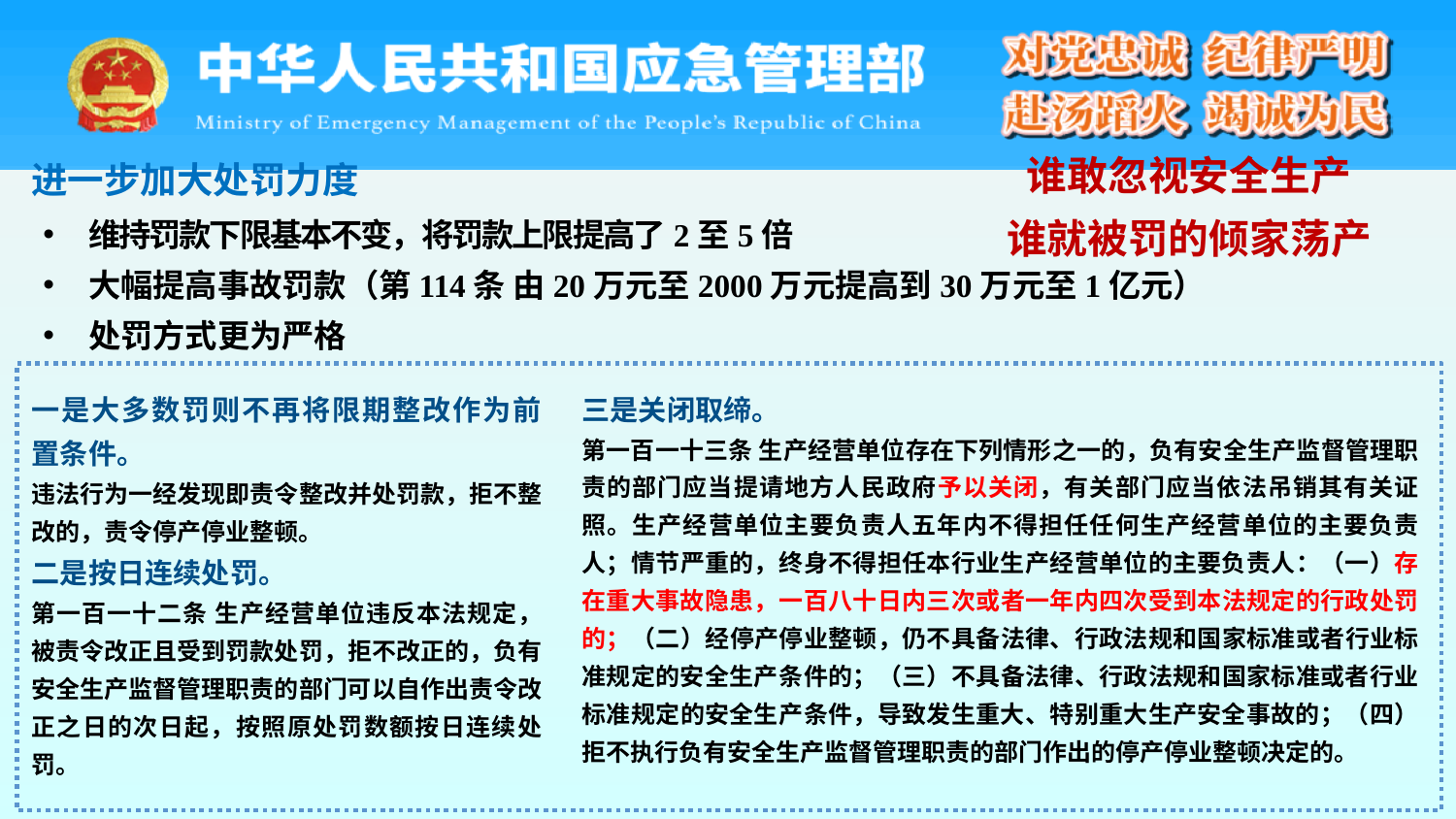

谁敢忽视安全生产
谁就被罚的倾家荡产
进一步加大处罚力度
维持罚款下限基本不变，将罚款上限提高了2至5倍
大幅提高事故罚款（第114条 由20万元至2000万元提高到30万元至1亿元）
处罚方式更为严格

一是大多数罚则不再将限期整改作为前置条件。
违法行为一经发现即责令整改并处罚款，拒不整改的，责令停产停业整顿。
二是按日连续处罚。
第一百一十二条 生产经营单位违反本法规定，被责令改正且受到罚款处罚，拒不改正的，负有安全生产监督管理职责的部门可以自作出责令改正之日的次日起，按照原处罚数额按日连续处罚。
三是关闭取缔。
第一百一十三条 生产经营单位存在下列情形之一的，负有安全生产监督管理职责的部门应当提请地方人民政府予以关闭，有关部门应当依法吊销其有关证照。生产经营单位主要负责人五年内不得担任任何生产经营单位的主要负责人；情节严重的，终身不得担任本行业生产经营单位的主要负责人：（一）存在重大事故隐患，一百八十日内三次或者一年内四次受到本法规定的行政处罚的；（二）经停产停业整顿，仍不具备法律、行政法规和国家标准或者行业标准规定的安全生产条件的；（三）不具备法律、行政法规和国家标准或者行业标准规定的安全生产条件，导致发生重大、特别重大生产安全事故的；（四）拒不执行负有安全生产监督管理职责的部门作出的停产停业整顿决定的。
43